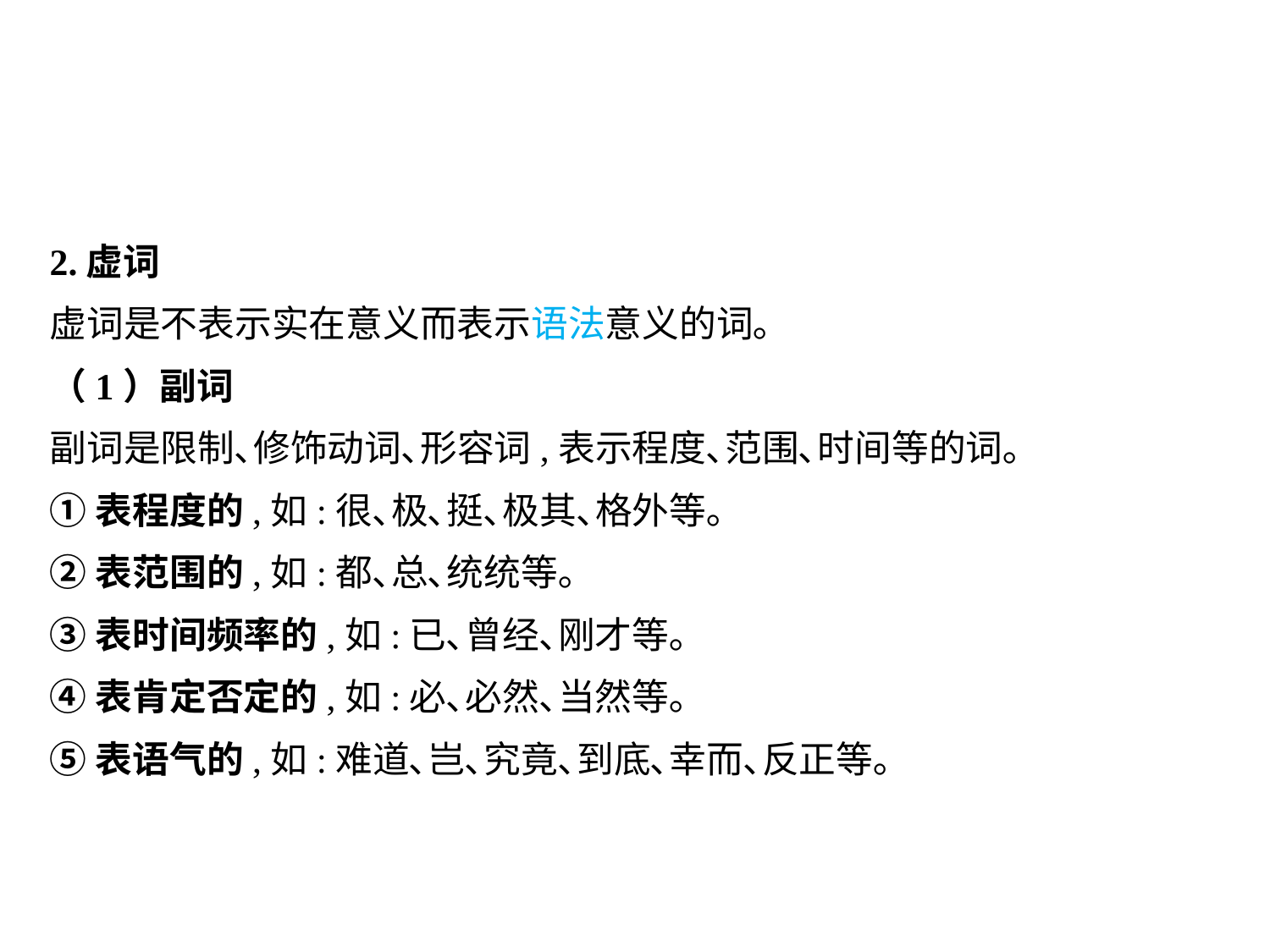

2.虚词
虚词是不表示实在意义而表示语法意义的词｡
（1）副词
副词是限制､修饰动词､形容词,表示程度､范围､时间等的词｡
①表程度的,如:很､极､挺､极其､格外等｡
②表范围的,如:都､总､统统等｡
③表时间频率的,如:已､曾经､刚才等｡
④表肯定否定的,如:必､必然､当然等｡
⑤表语气的,如:难道､岂､究竟､到底､幸而､反正等｡